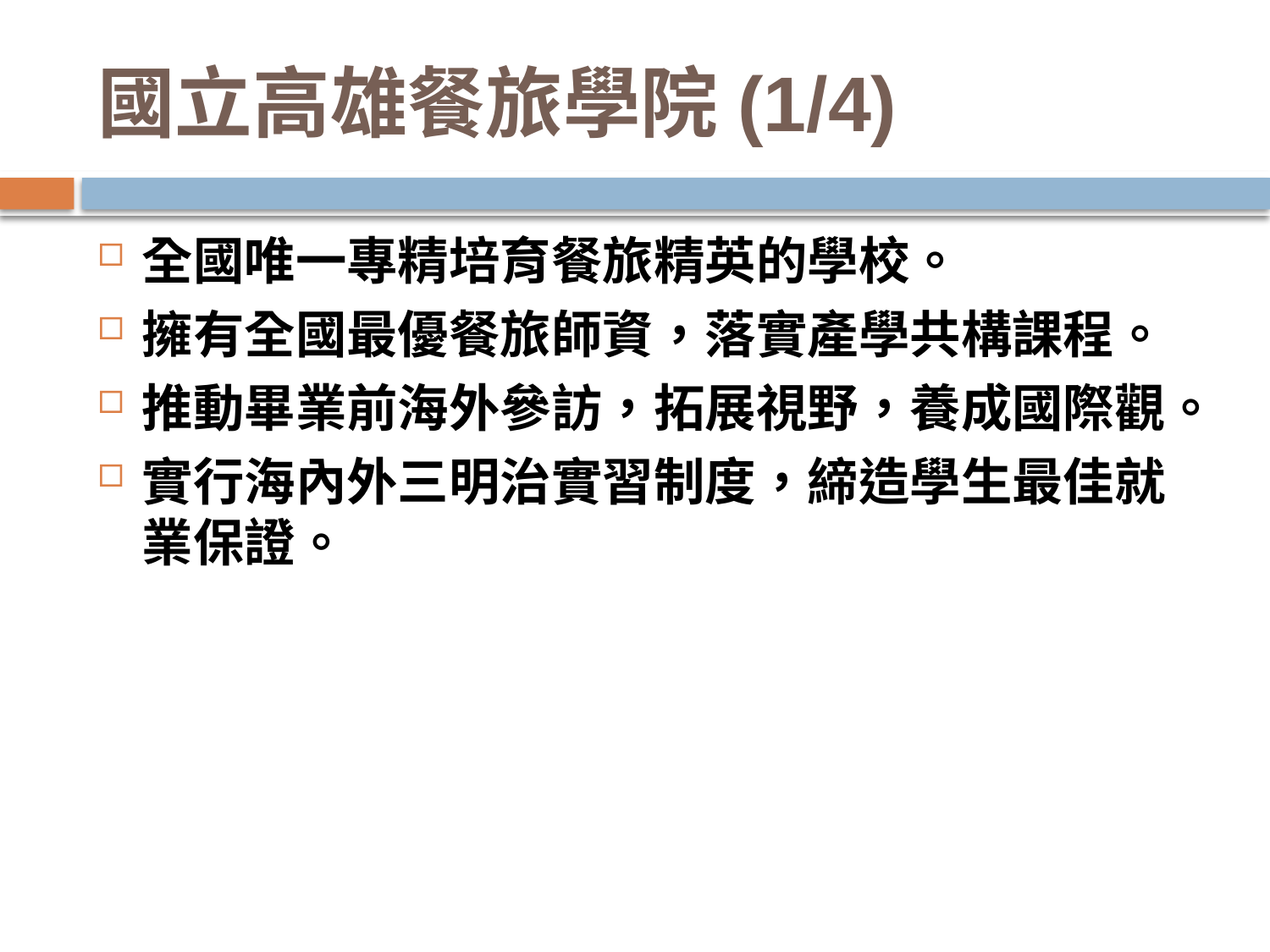

# 國立高雄餐旅學院(1/4)
全國唯一專精培育餐旅精英的學校。
擁有全國最優餐旅師資，落實產學共構課程。
推動畢業前海外參訪，拓展視野，養成國際觀。
實行海內外三明治實習制度，締造學生最佳就業保證。